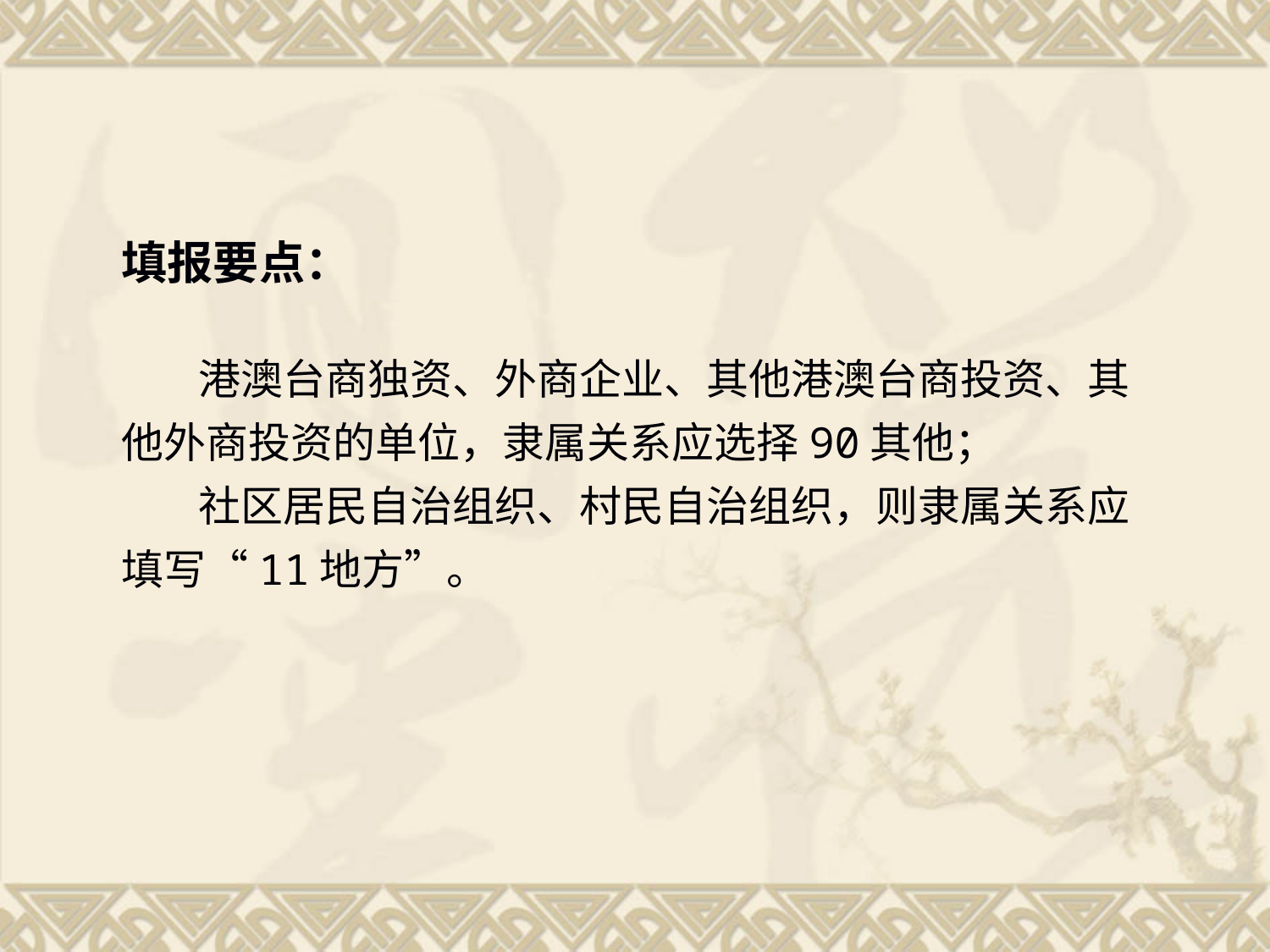

填报要点：

 港澳台商独资、外商企业、其他港澳台商投资、其他外商投资的单位，隶属关系应选择90其他；
 社区居民自治组织、村民自治组织，则隶属关系应填写“11地方”。